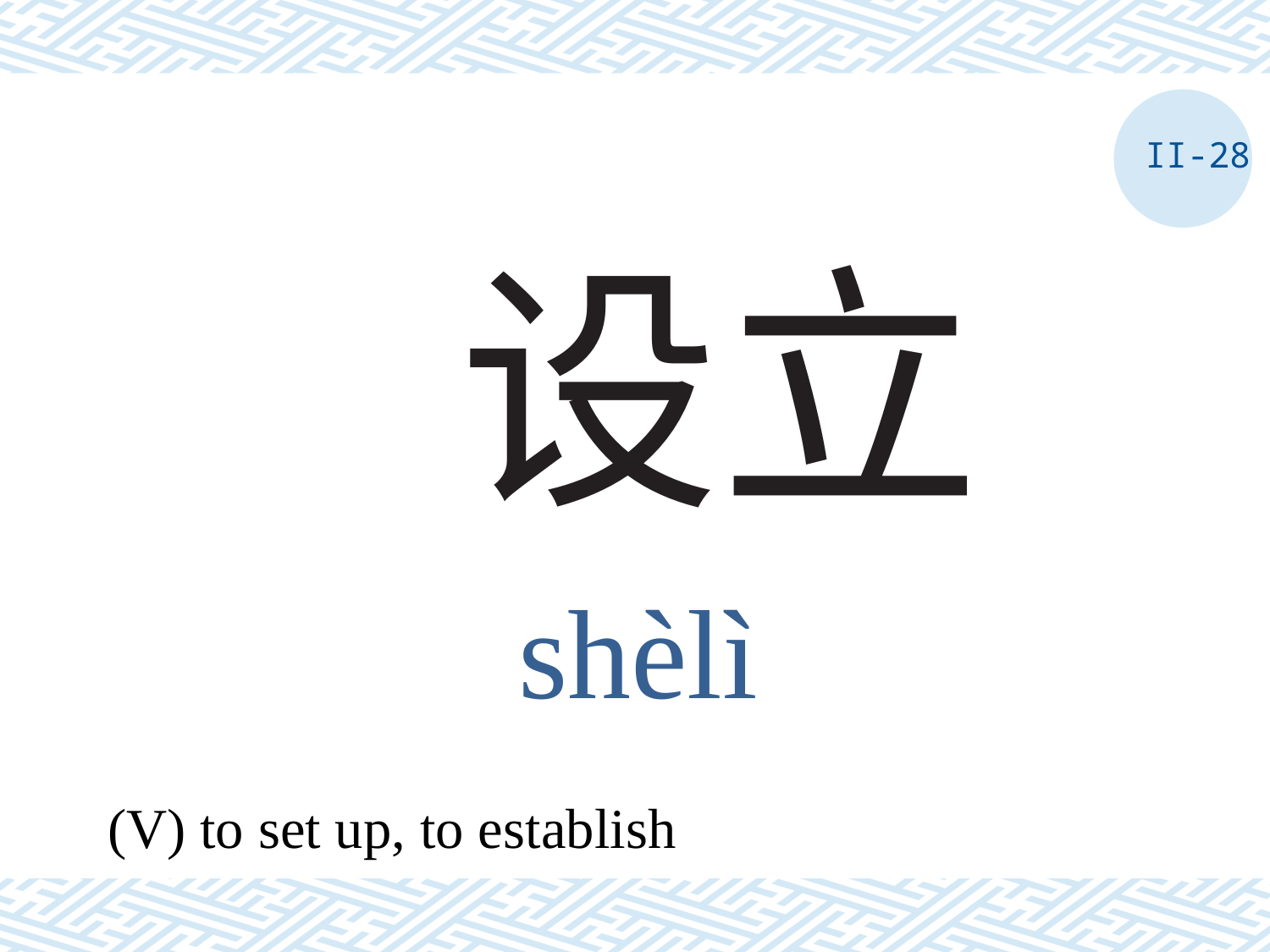

II-28

# 设立
shèlì
(V) to set up, to establish